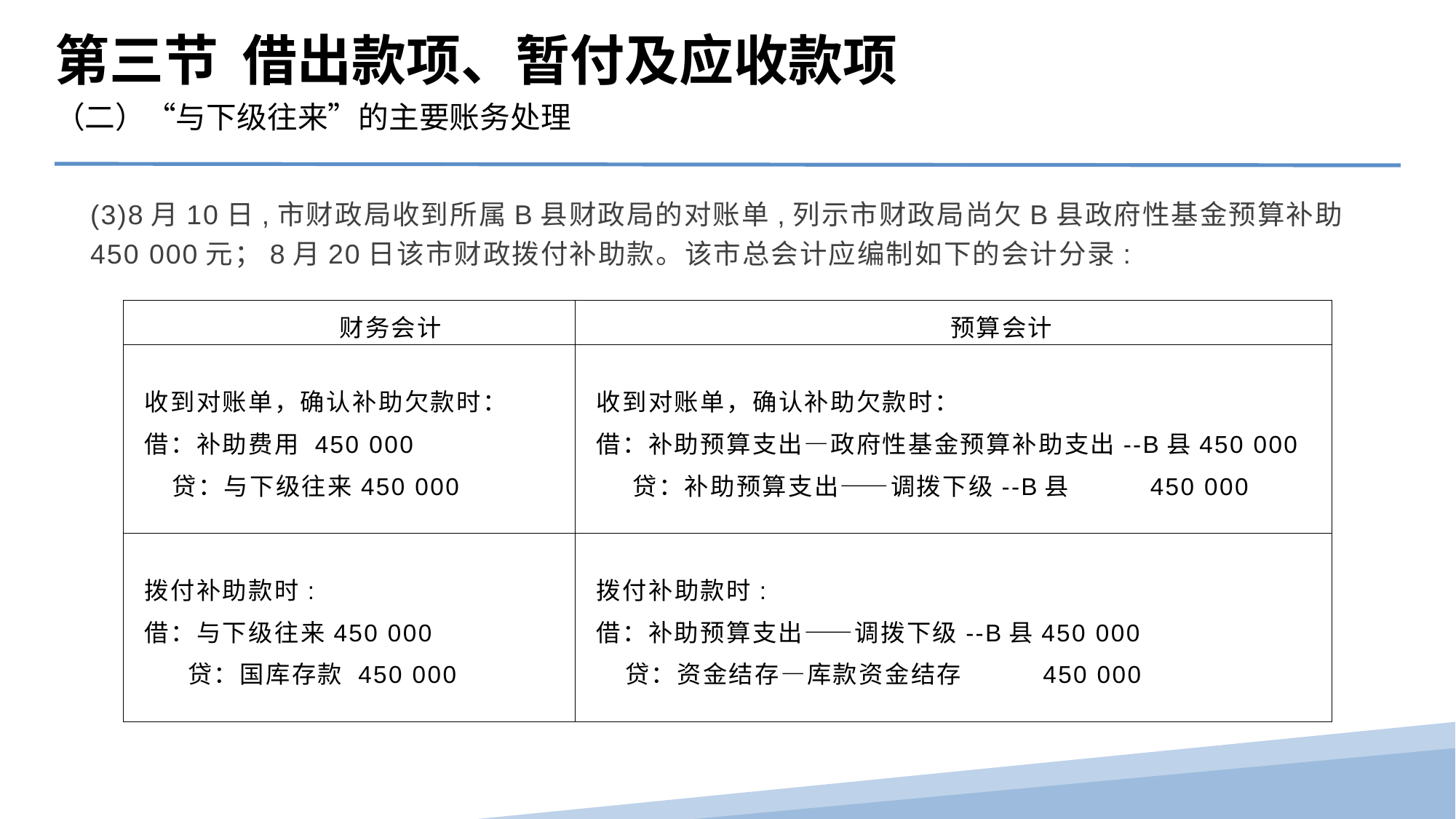

第三节  借出款项、暂付及应收款项
（二）“与下级往来”的主要账务处理
(3)8月10日,市财政局收到所属B县财政局的对账单,列示市财政局尚欠B县政府性基金预算补助450 000元；8月20日该市财政拨付补助款。该市总会计应编制如下的会计分录:
| 财务会计 | 预算会计 |
| --- | --- |
| 收到对账单，确认补助欠款时： 借：补助费用 450 000 贷：与下级往来450 000 | 收到对账单，确认补助欠款时： 借：补助预算支出—政府性基金预算补助支出--B县450 000 贷：补助预算支出——调拨下级--B县 450 000 |
| 拨付补助款时: 借：与下级往来450 000 贷：国库存款 450 000 | 拨付补助款时: 借：补助预算支出——调拨下级--B县450 000 贷：资金结存—库款资金结存 450 000 |